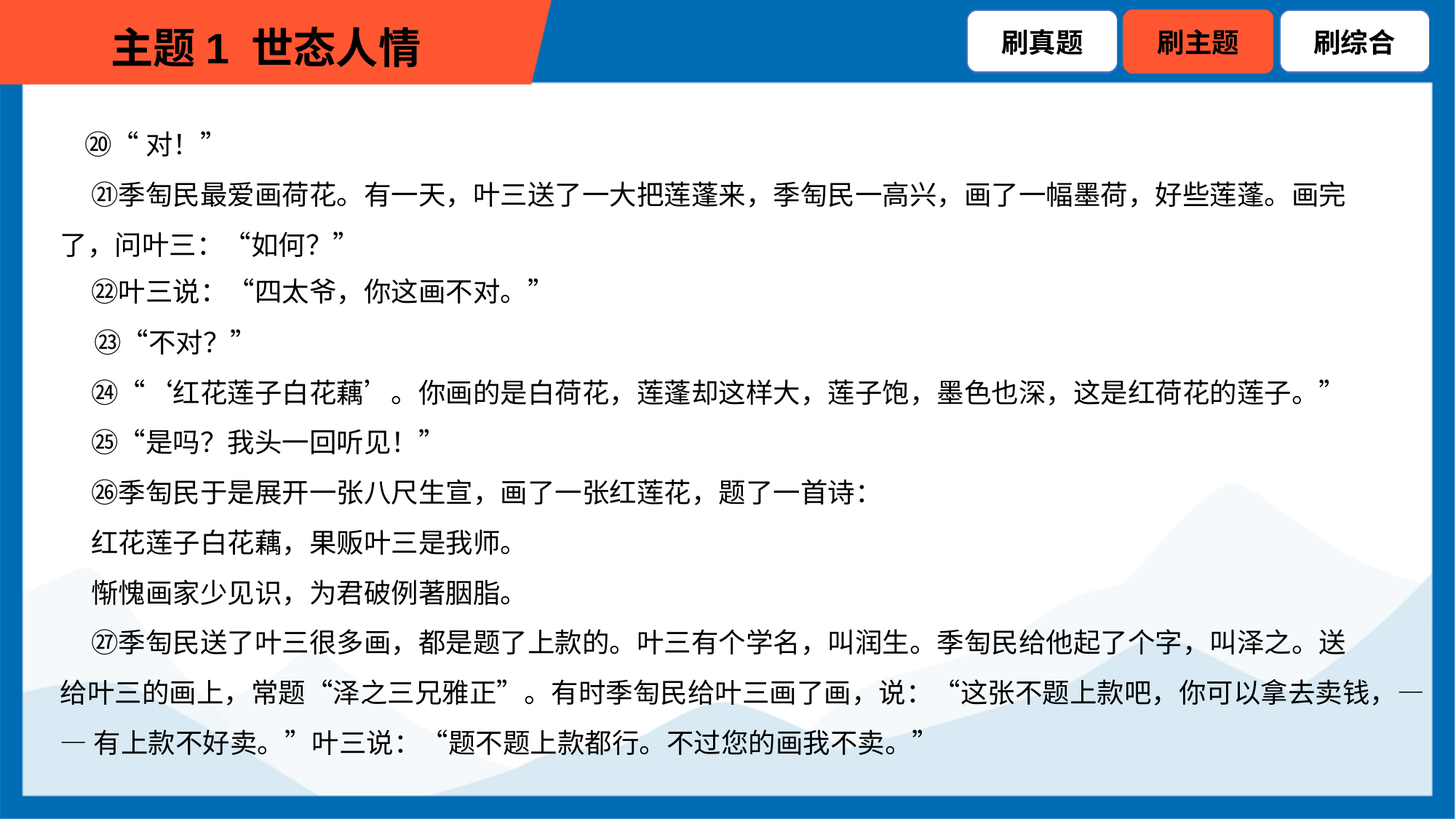

⑳“对！”
    ㉑季匋民最爱画荷花。有一天，叶三送了一大把莲蓬来，季匋民一高兴，画了一幅墨荷，好些莲蓬。画完
了，问叶三：“如何？”
    ㉒叶三说：“四太爷，你这画不对。”
    ㉓“不对？”
    ㉔“‘红花莲子白花藕’。你画的是白荷花，莲蓬却这样大，莲子饱，墨色也深，这是红荷花的莲子。”
    ㉕“是吗？我头一回听见！”
    ㉖季匋民于是展开一张八尺生宣，画了一张红莲花，题了一首诗：
    红花莲子白花藕，果贩叶三是我师。
    惭愧画家少见识，为君破例著胭脂。
    ㉗季匋民送了叶三很多画，都是题了上款的。叶三有个学名，叫润生。季匋民给他起了个字，叫泽之。送
给叶三的画上，常题“泽之三兄雅正”。有时季匋民给叶三画了画，说：“这张不题上款吧，你可以拿去卖钱，—
—有上款不好卖。”叶三说：“题不题上款都行。不过您的画我不卖。”